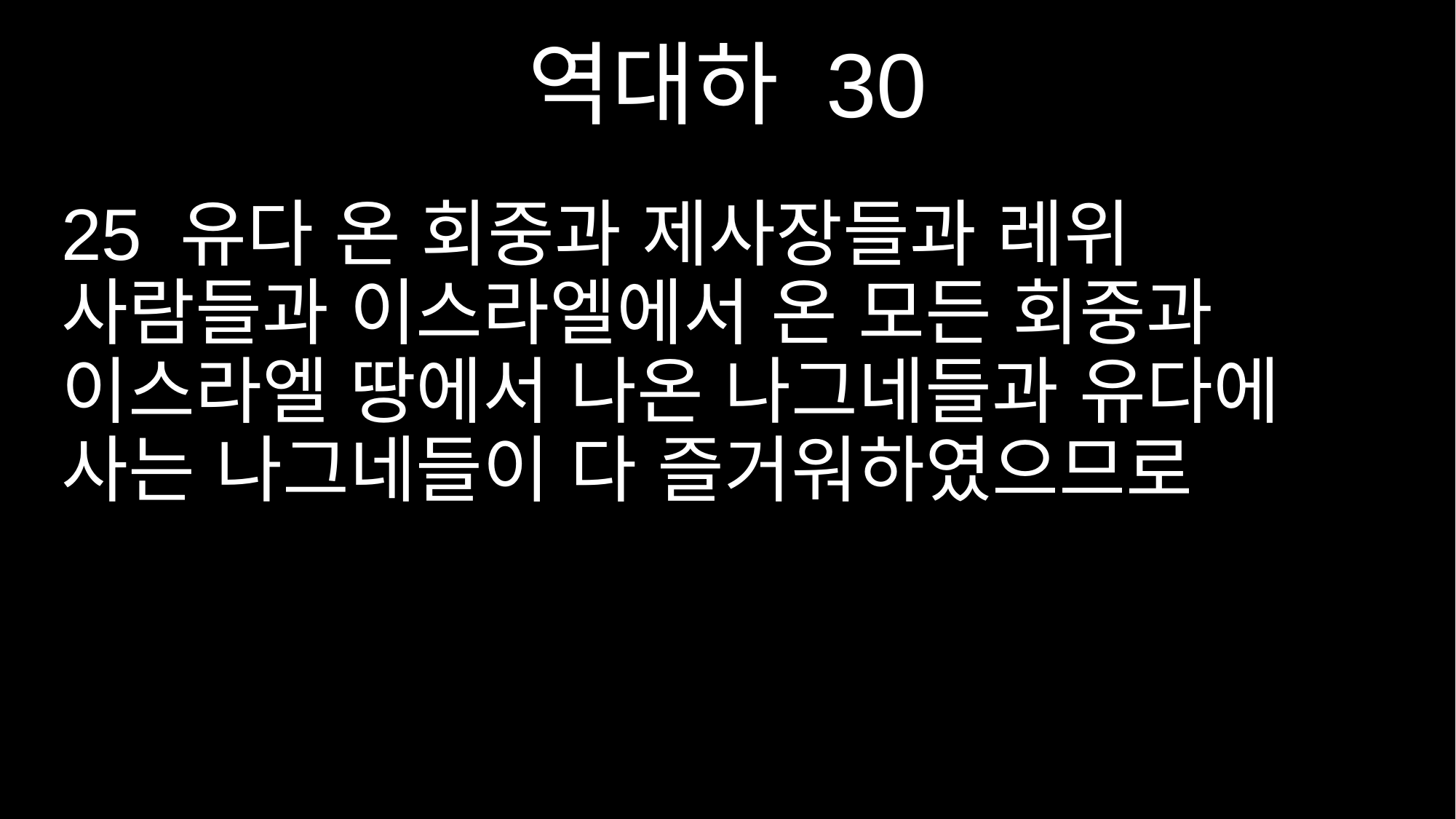

역대하 30
25 유다 온 회중과 제사장들과 레위 사람들과 이스라엘에서 온 모든 회중과 이스라엘 땅에서 나온 나그네들과 유다에 사는 나그네들이 다 즐거워하였으므로